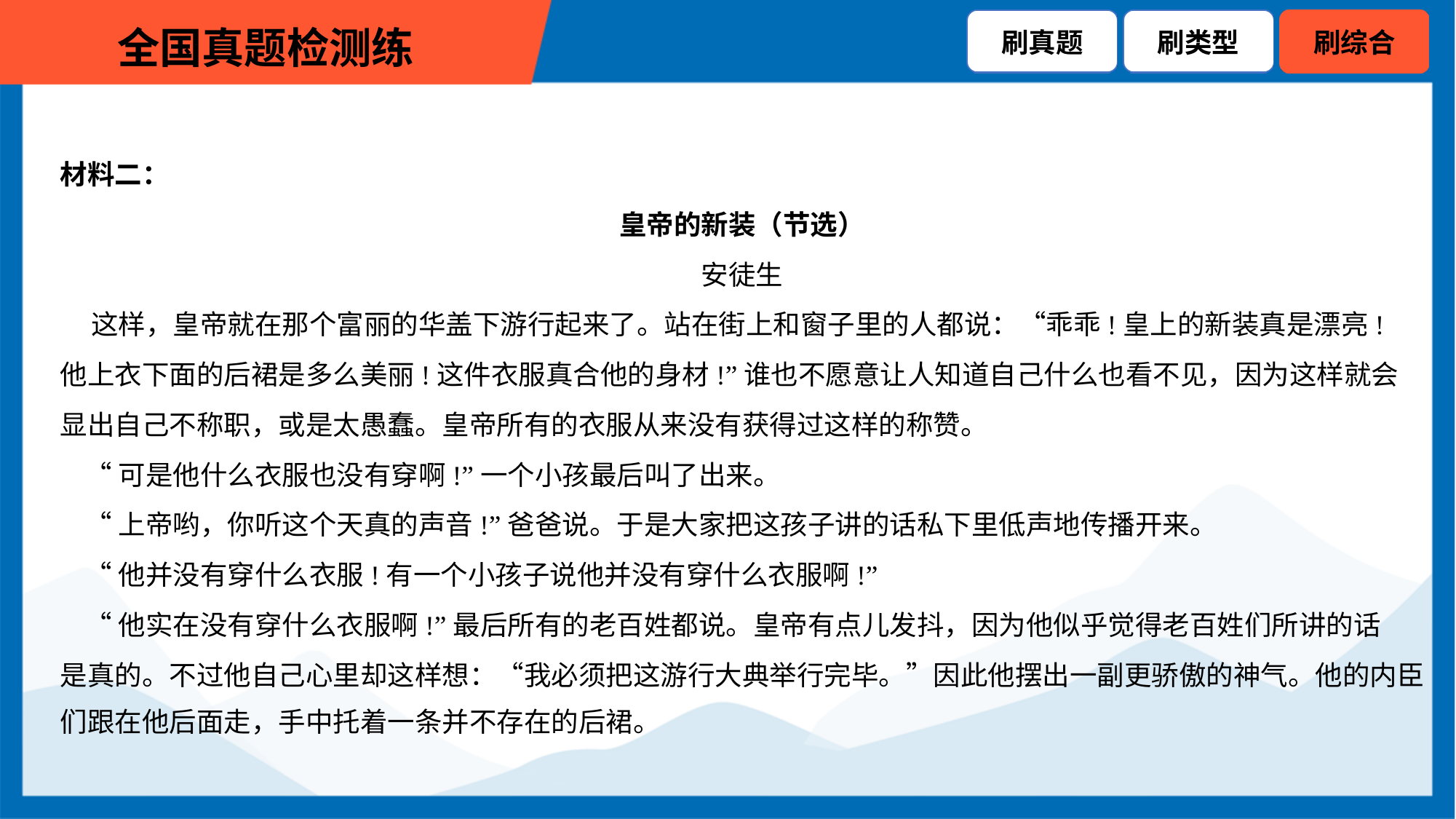

材料二：
皇帝的新装（节选）
安徒生
    这样，皇帝就在那个富丽的华盖下游行起来了。站在街上和窗子里的人都说：“乖乖!皇上的新装真是漂亮!
他上衣下面的后裙是多么美丽!这件衣服真合他的身材!”谁也不愿意让人知道自己什么也看不见，因为这样就会
显出自己不称职，或是太愚蠢。皇帝所有的衣服从来没有获得过这样的称赞。
    “可是他什么衣服也没有穿啊!”一个小孩最后叫了出来。
    “上帝哟，你听这个天真的声音!”爸爸说。于是大家把这孩子讲的话私下里低声地传播开来。
    “他并没有穿什么衣服!有一个小孩子说他并没有穿什么衣服啊!”
    “他实在没有穿什么衣服啊!”最后所有的老百姓都说。皇帝有点儿发抖，因为他似乎觉得老百姓们所讲的话
是真的。不过他自己心里却这样想：“我必须把这游行大典举行完毕。”因此他摆出一副更骄傲的神气。他的内臣
们跟在他后面走，手中托着一条并不存在的后裙。